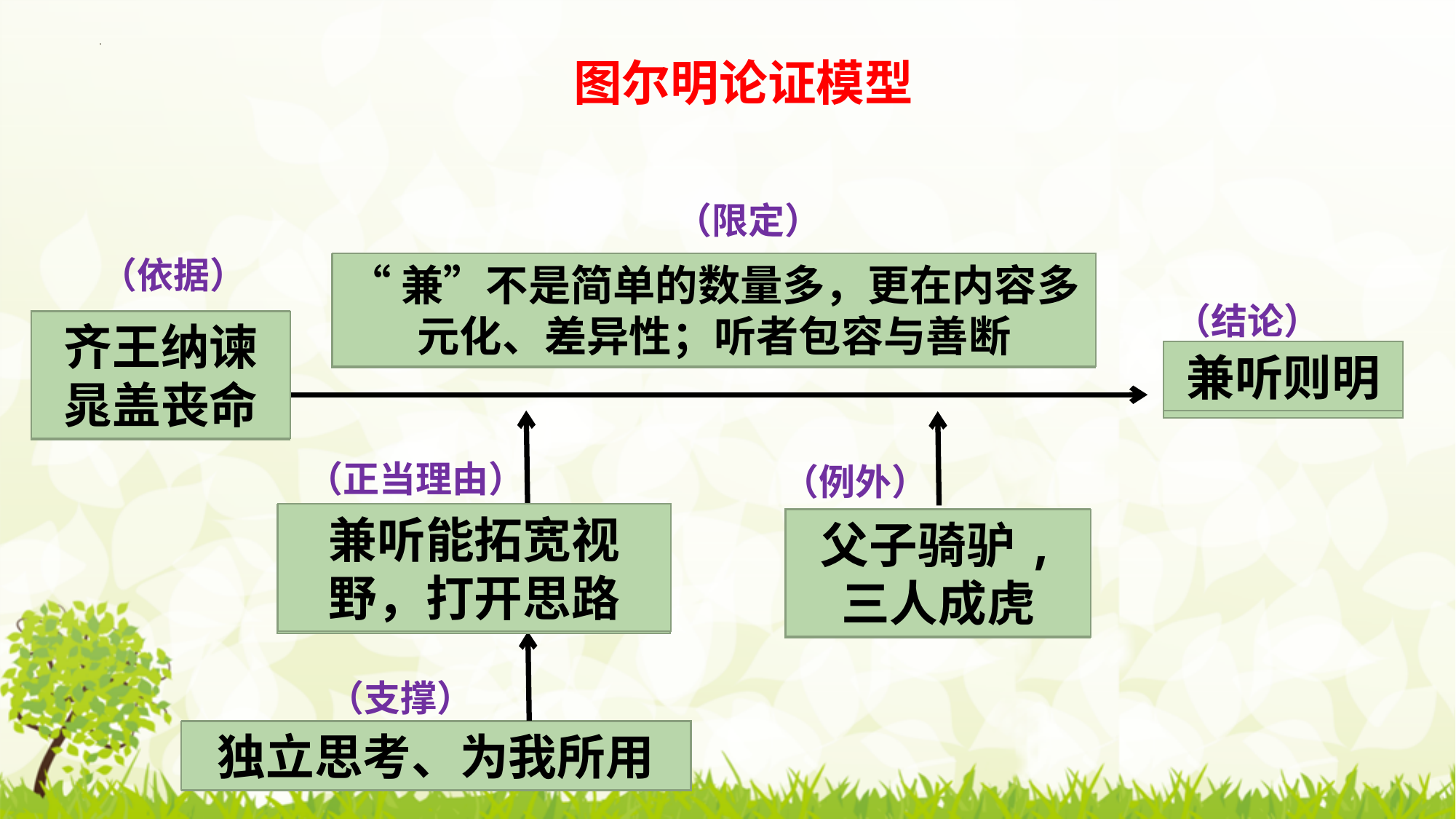

图尔明论证模型
（限定）
（依据）
“兼”不是简单的数量多，更在内容多元化、差异性；听者包容与善断

（结论）

齐王纳谏
晁盖丧命
兼听则明

（正当理由）
（例外）
兼听能拓宽视
野，打开思路

父子骑驴,
三人成虎
（支撑）

独立思考、为我所用